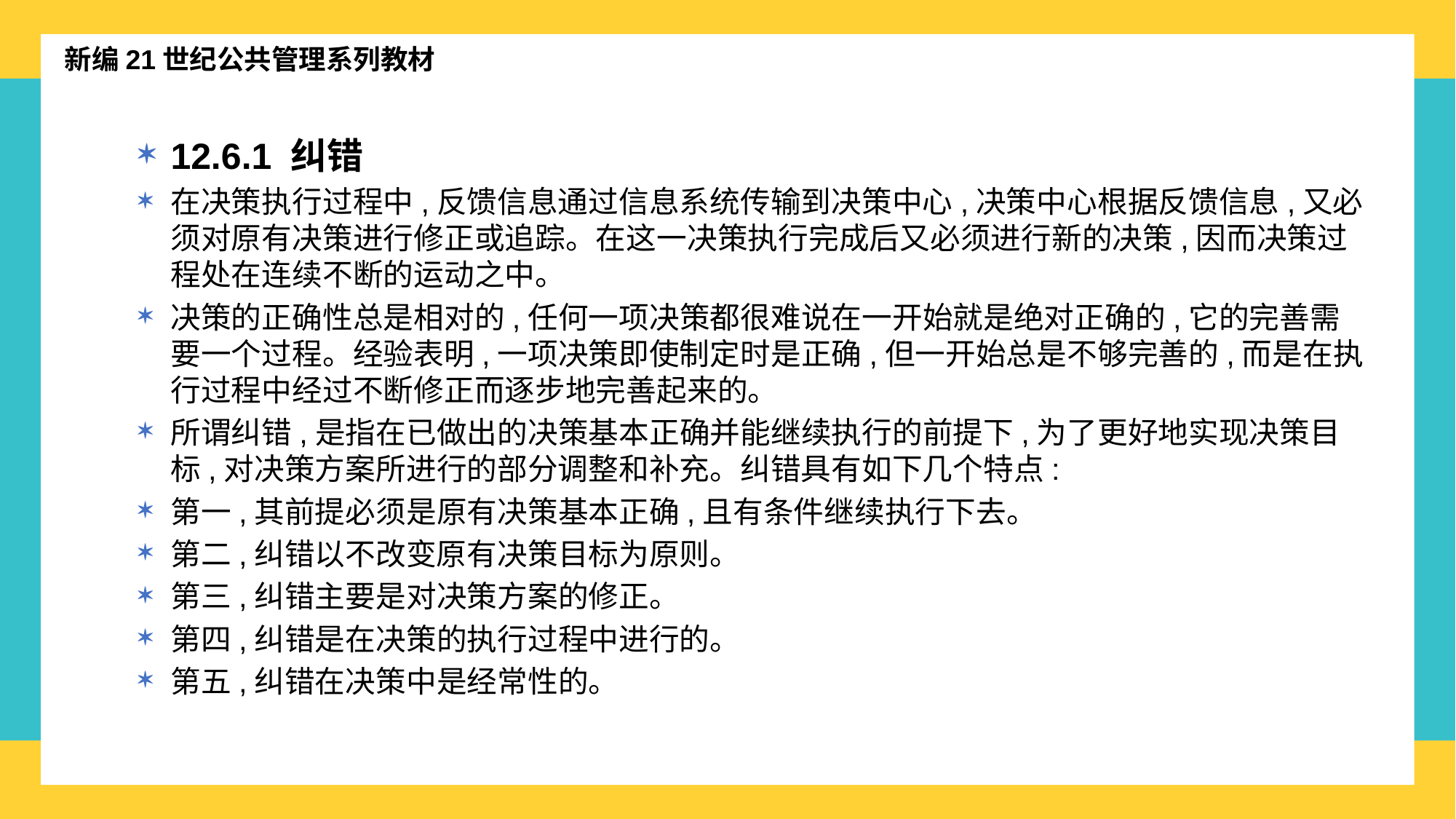

新编21世纪公共管理系列教材
12.6.1 纠错
在决策执行过程中,反馈信息通过信息系统传输到决策中心,决策中心根据反馈信息,又必须对原有决策进行修正或追踪。在这一决策执行完成后又必须进行新的决策,因而决策过程处在连续不断的运动之中。
决策的正确性总是相对的,任何一项决策都很难说在一开始就是绝对正确的,它的完善需要一个过程。经验表明,一项决策即使制定时是正确,但一开始总是不够完善的,而是在执行过程中经过不断修正而逐步地完善起来的。
所谓纠错,是指在已做出的决策基本正确并能继续执行的前提下,为了更好地实现决策目标,对决策方案所进行的部分调整和补充。纠错具有如下几个特点:
第一,其前提必须是原有决策基本正确,且有条件继续执行下去。
第二,纠错以不改变原有决策目标为原则。
第三,纠错主要是对决策方案的修正。
第四,纠错是在决策的执行过程中进行的。
第五,纠错在决策中是经常性的。